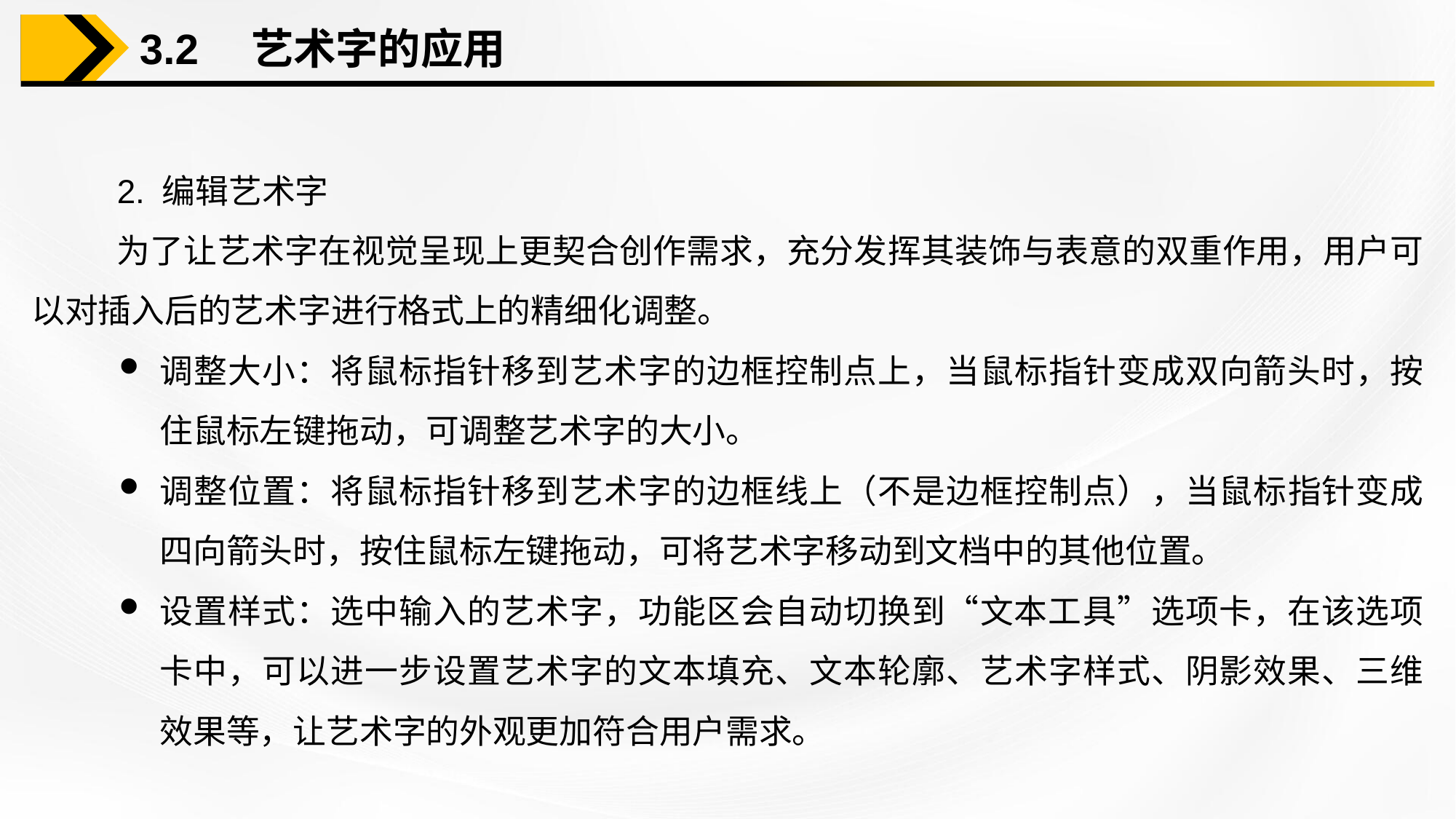

3.2　艺术字的应用
2. 编辑艺术字
为了让艺术字在视觉呈现上更契合创作需求，充分发挥其装饰与表意的双重作用，用户可以对插入后的艺术字进行格式上的精细化调整。
调整大小：将鼠标指针移到艺术字的边框控制点上，当鼠标指针变成双向箭头时，按住鼠标左键拖动，可调整艺术字的大小。
调整位置：将鼠标指针移到艺术字的边框线上（不是边框控制点），当鼠标指针变成四向箭头时，按住鼠标左键拖动，可将艺术字移动到文档中的其他位置。
设置样式：选中输入的艺术字，功能区会自动切换到“文本工具”选项卡，在该选项卡中，可以进一步设置艺术字的文本填充、文本轮廓、艺术字样式、阴影效果、三维效果等，让艺术字的外观更加符合用户需求。